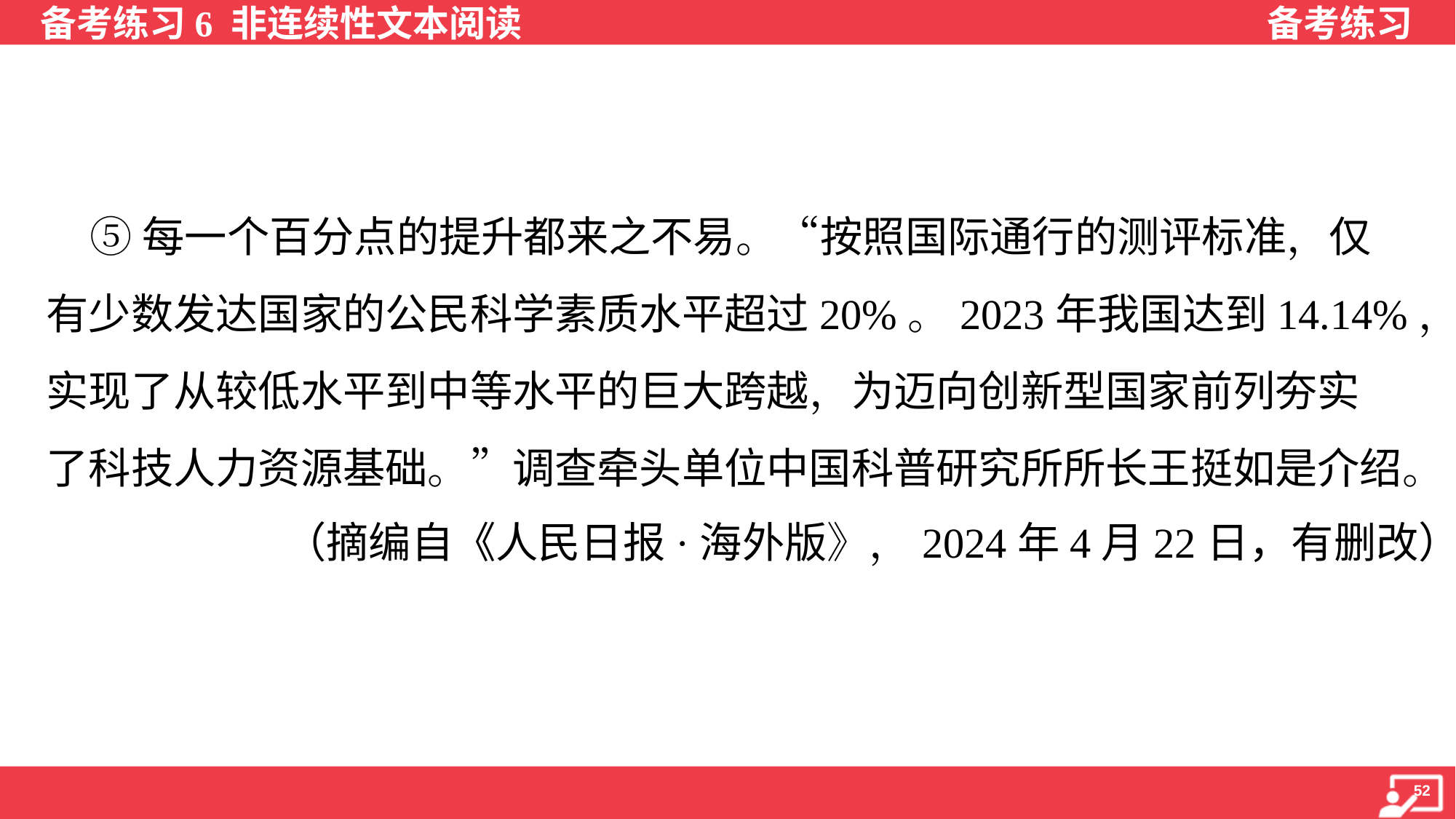

⑤每一个百分点的提升都来之不易。“按照国际通行的测评标准，仅
有少数发达国家的公民科学素质水平超过20%。2023年我国达到14.14%，
实现了从较低水平到中等水平的巨大跨越，为迈向创新型国家前列夯实
了科技人力资源基础。”调查牵头单位中国科普研究所所长王挺如是介绍。
    （摘编自《人民日报·海外版》，2024年4月22日，有删改）